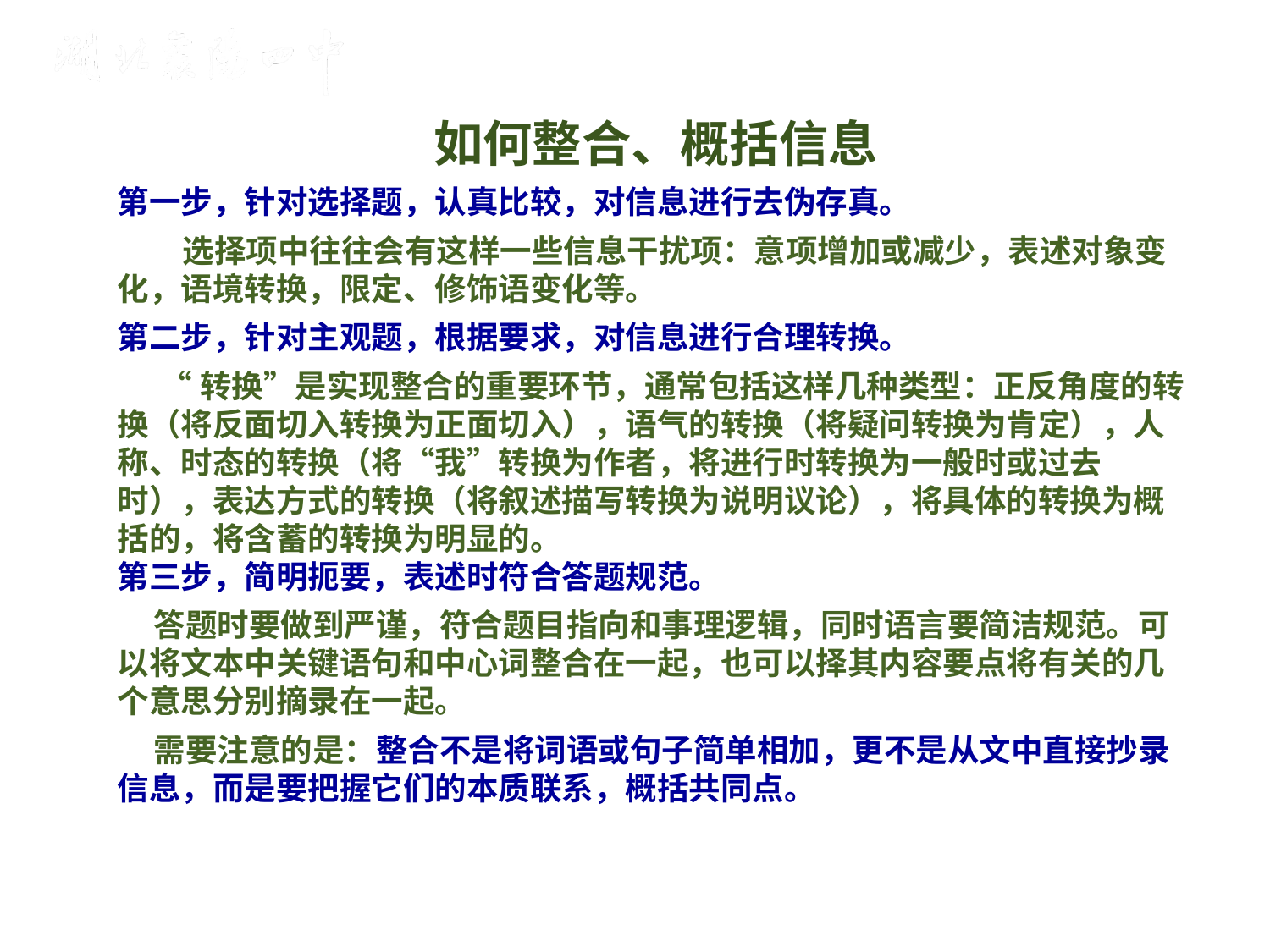

如何整合、概括信息

第一步，针对选择题，认真比较，对信息进行去伪存真。
        选择项中往往会有这样一些信息干扰项：意项增加或减少，表述对象变化，语境转换，限定、修饰语变化等。
第二步，针对主观题，根据要求，对信息进行合理转换。
      “转换”是实现整合的重要环节，通常包括这样几种类型：正反角度的转换（将反面切入转换为正面切入），语气的转换（将疑问转换为肯定），人称、时态的转换（将“我”转换为作者，将进行时转换为一般时或过去时），表达方式的转换（将叙述描写转换为说明议论），将具体的转换为概括的，将含蓄的转换为明显的。
第三步，简明扼要，表述时符合答题规范。
    答题时要做到严谨，符合题目指向和事理逻辑，同时语言要简洁规范。可以将文本中关键语句和中心词整合在一起，也可以择其内容要点将有关的几个意思分别摘录在一起。
    需要注意的是：整合不是将词语或句子简单相加，更不是从文中直接抄录信息，而是要把握它们的本质联系，概括共同点。